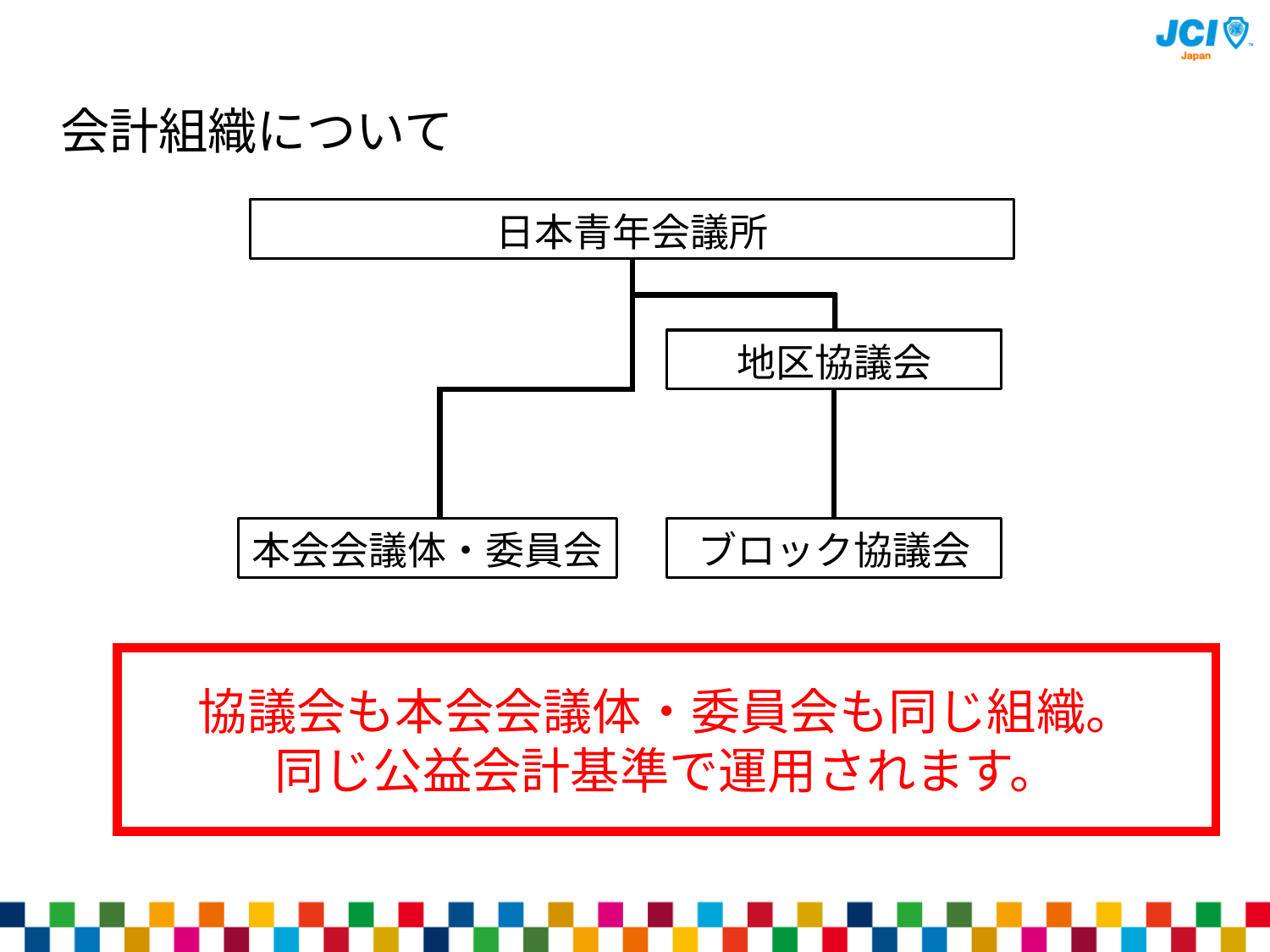

会計組織について
日本青年会議所
地区協議会
本会会議体・委員会
ブロック協議会
協議会も本会会議体・委員会も同じ組織。
同じ公益会計基準で運用されます。